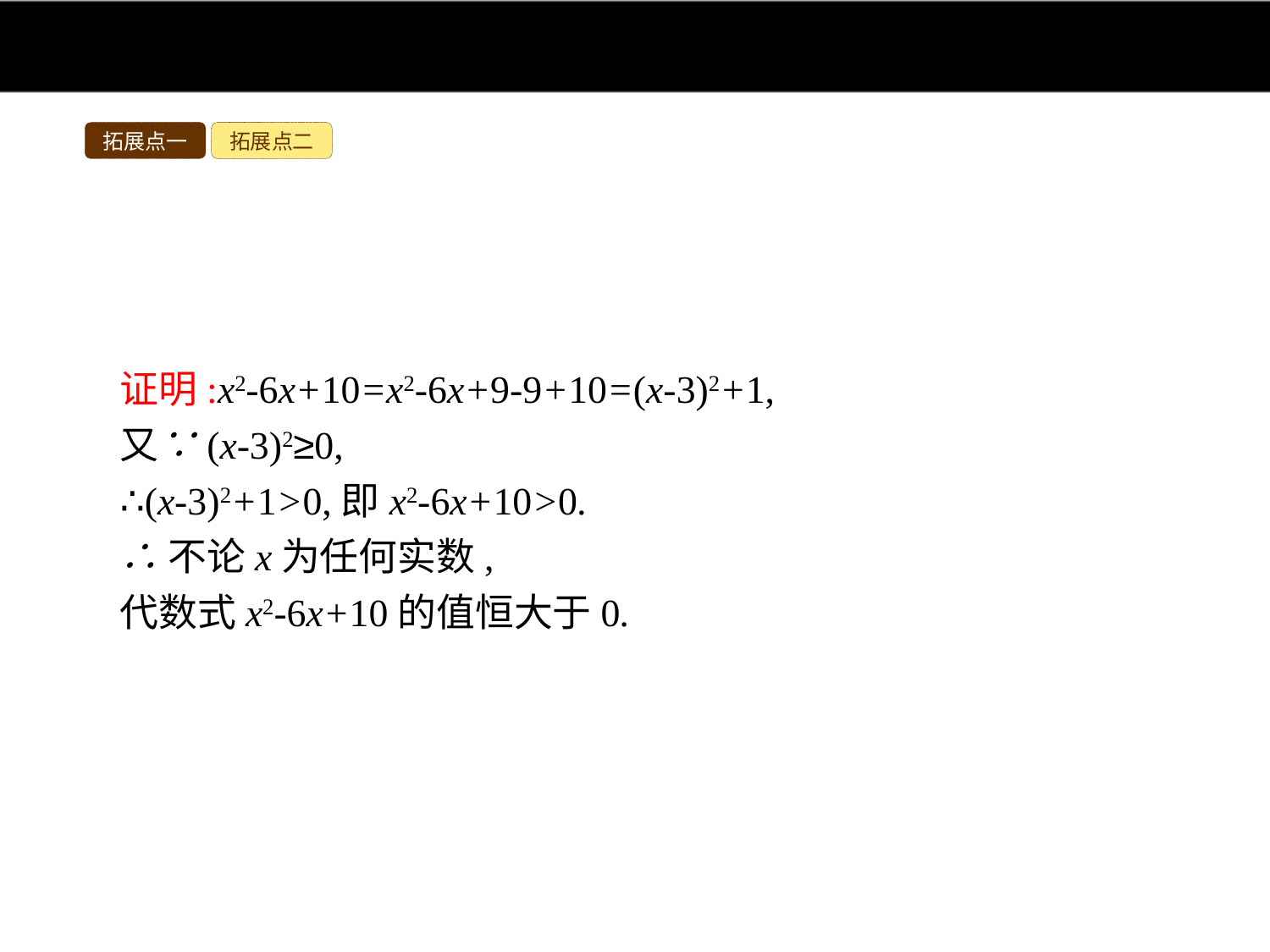

拓展点一
拓展点二
证明:x2-6x+10=x2-6x+9-9+10=(x-3)2+1,
又∵(x-3)2≥0,
∴(x-3)2+1>0,即x2-6x+10>0.
∴不论x为任何实数,
代数式x2-6x+10的值恒大于0.